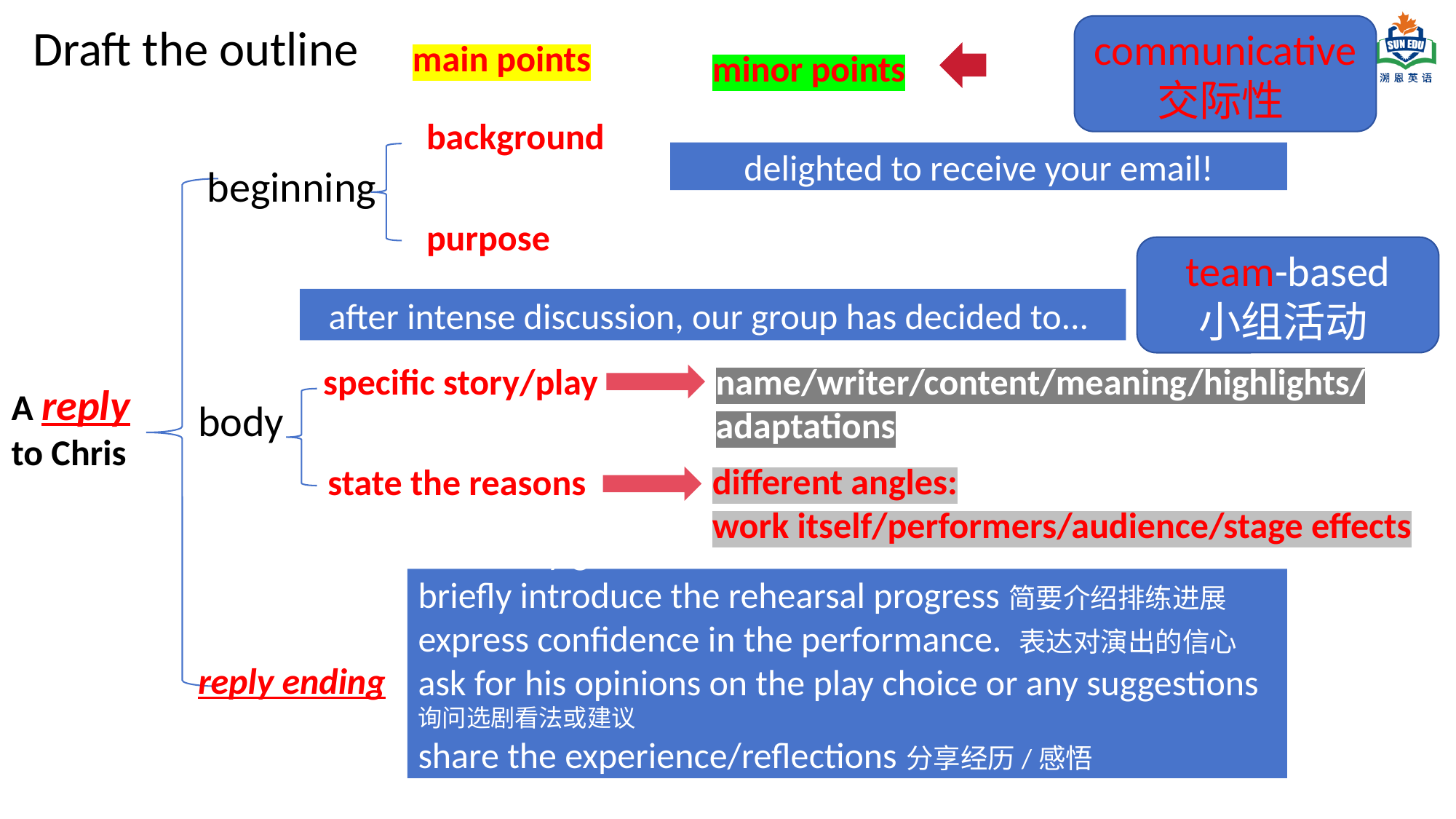

Draft the outline
communicative
交际性
main points
minor points

background
delighted to receive your email!

beginning

purpose
team-based
小组活动
after intense discussion, our group has decided to...
specific story/play
name/writer/content/meaning/highlights/adaptations

A reply
to Chris
body

different angles:
work itself/performers/audience/stage effects
state the reasons

convey gratitude for Chris's concern感谢Chris关心
briefly introduce the rehearsal progress简要介绍排练进展
express confidence in the performance. 表达对演出的信心
ask for his opinions on the play choice or any suggestions
询问选剧看法或建议
share the experience/reflections分享经历/感悟
discuss the show with him later事后讨论演出
reply ending